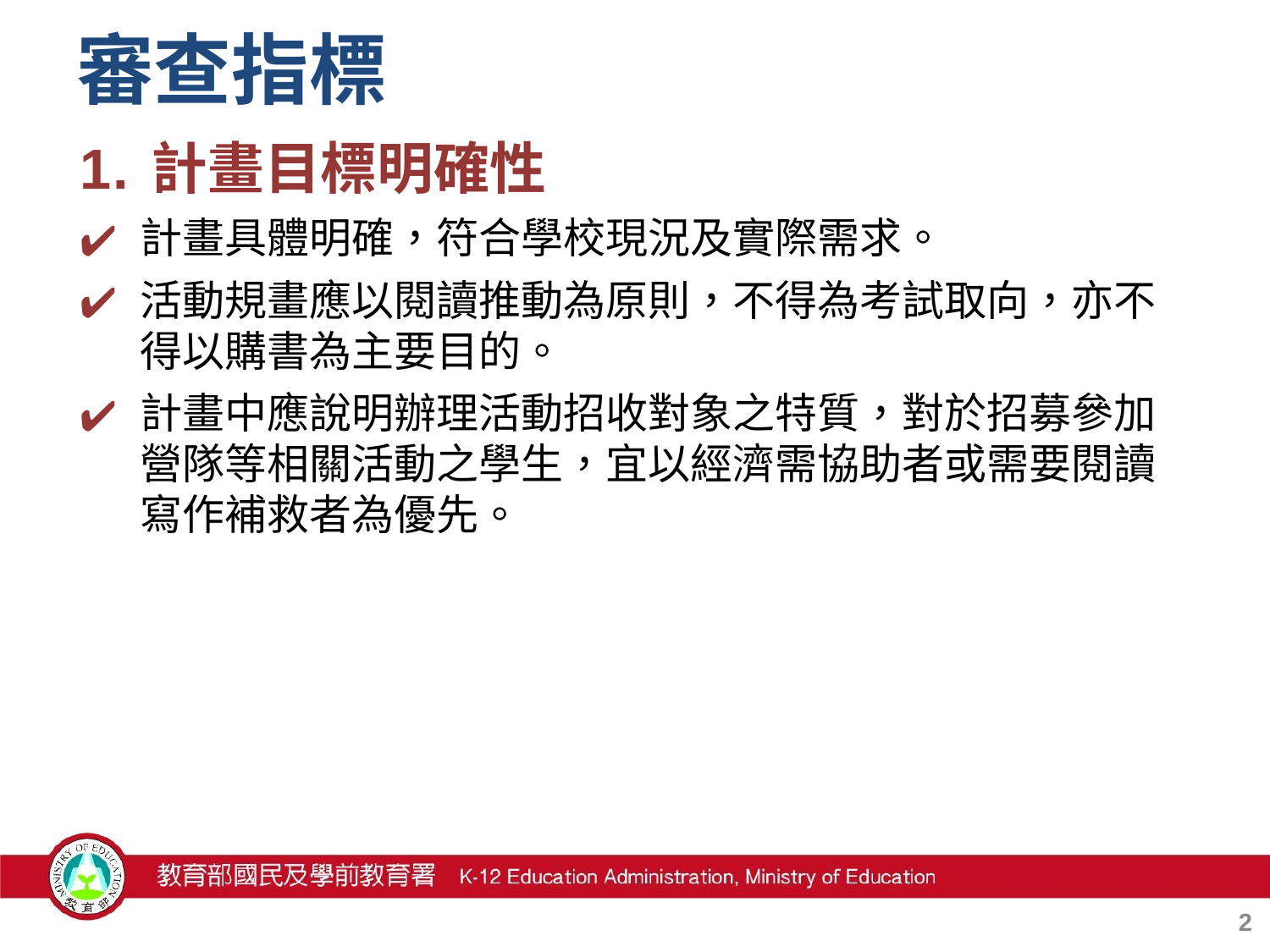

# 審查指標
計畫目標明確性
計畫具體明確，符合學校現況及實際需求。
活動規畫應以閱讀推動為原則，不得為考試取向，亦不得以購書為主要目的。
計畫中應說明辦理活動招收對象之特質，對於招募參加營隊等相關活動之學生，宜以經濟需協助者或需要閱讀寫作補救者為優先。

2